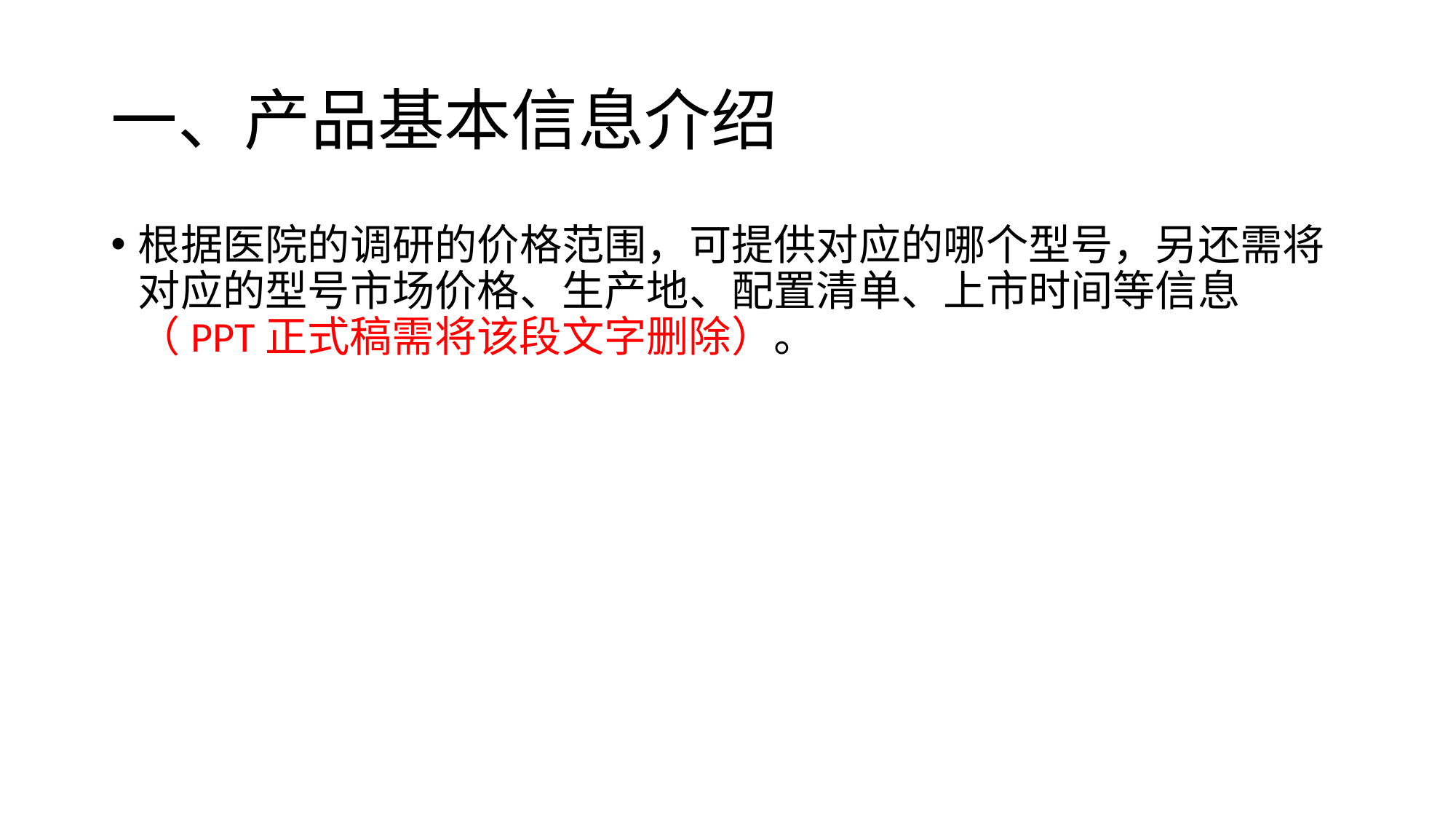

# 一、产品基本信息介绍
根据医院的调研的价格范围，可提供对应的哪个型号，另还需将对应的型号市场价格、生产地、配置清单、上市时间等信息（PPT正式稿需将该段文字删除）。